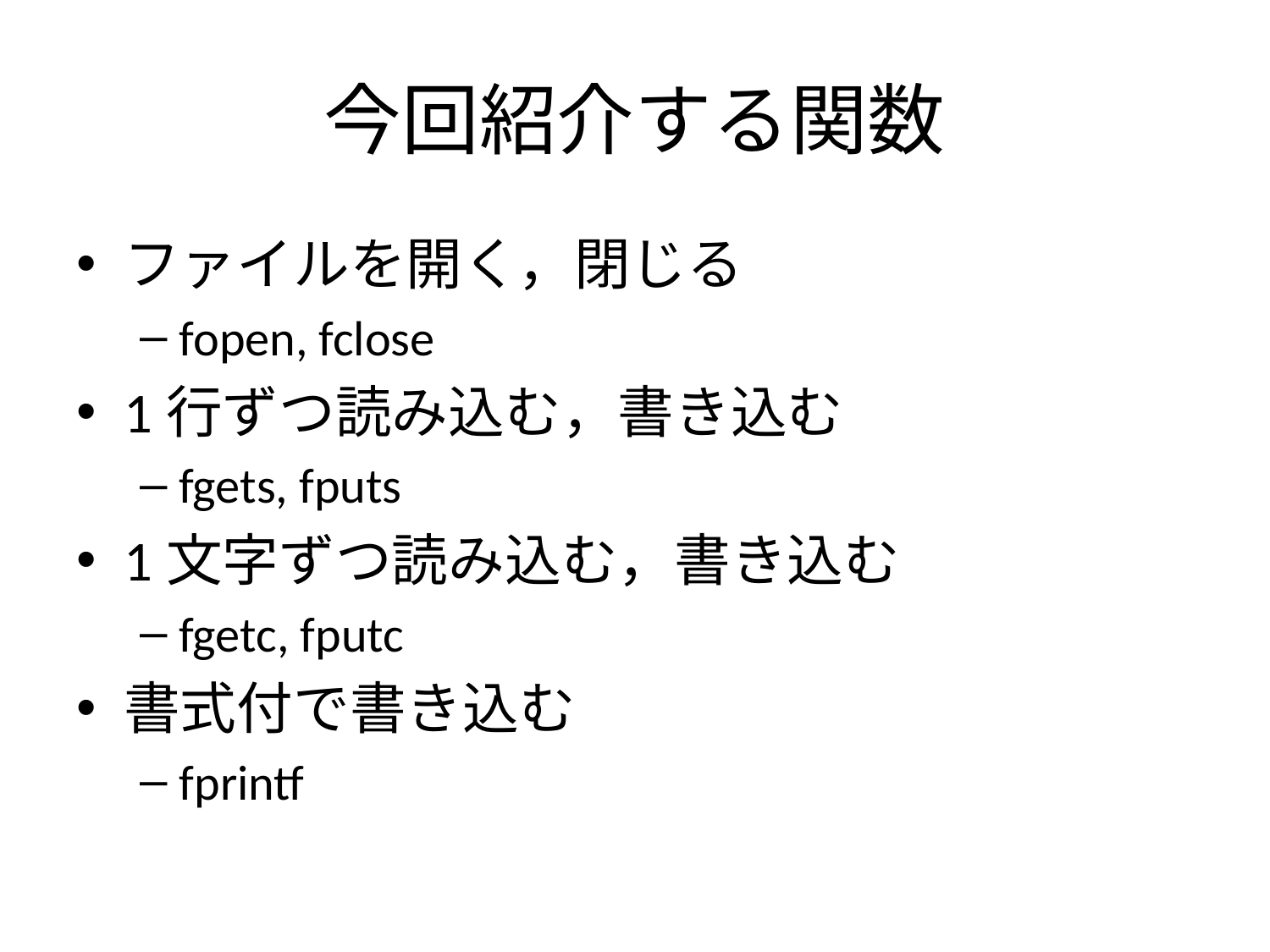

# 今回紹介する関数
ファイルを開く，閉じる
fopen, fclose
1行ずつ読み込む，書き込む
fgets, fputs
1文字ずつ読み込む，書き込む
fgetc, fputc
書式付で書き込む
fprintf